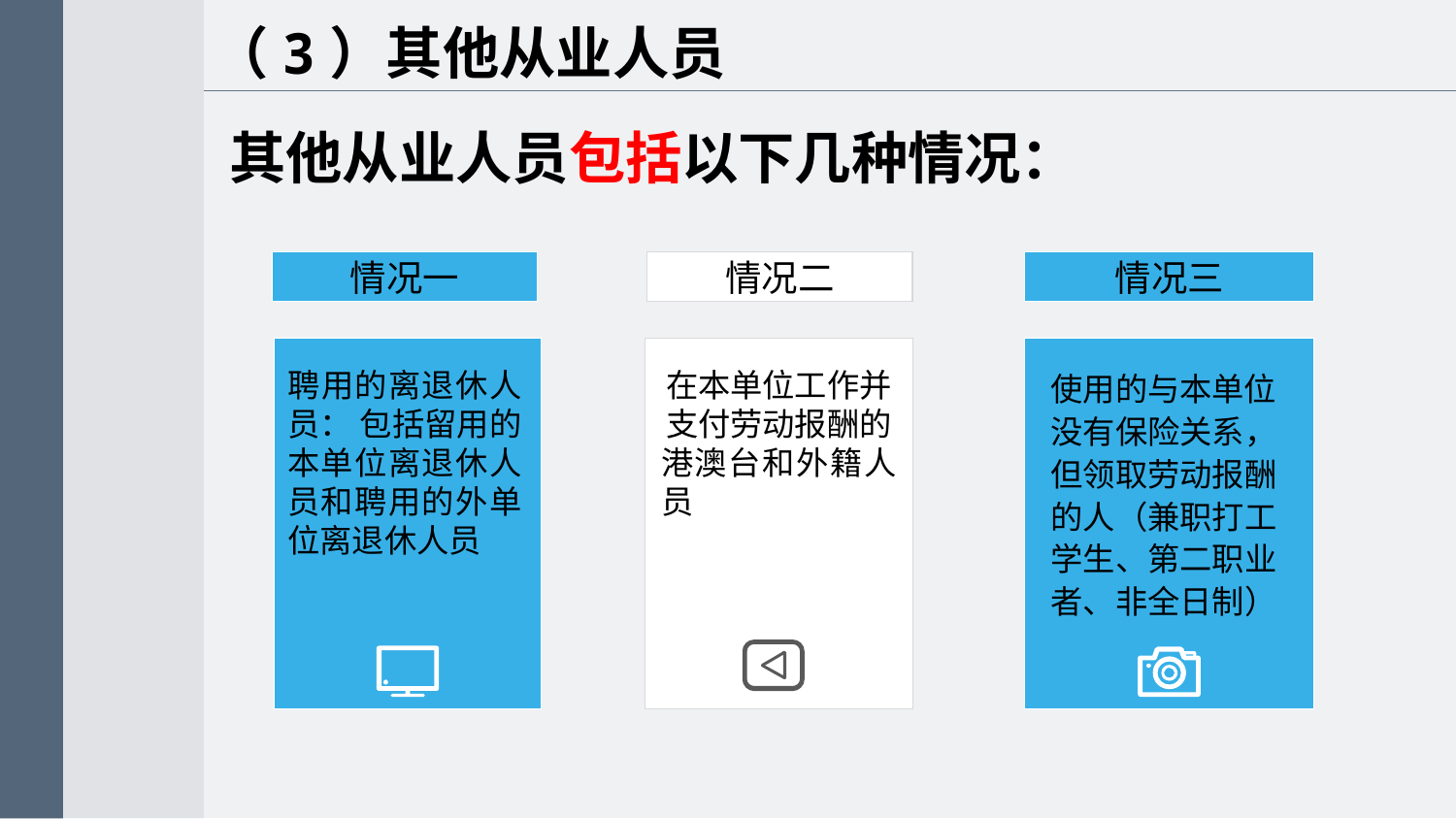

（3）其他从业人员
其他从业人员包括以下几种情况：
情况三
情况一
情况二

聘用的离退休人员： 包括留用的本单位离退休人员和聘用的外单位离退休人员

在本单位工作并支付劳动报酬的
港澳台和外籍人员
使用的与本单位没有保险关系，但领取劳动报酬的人（兼职打工学生、第二职业者、非全日制）